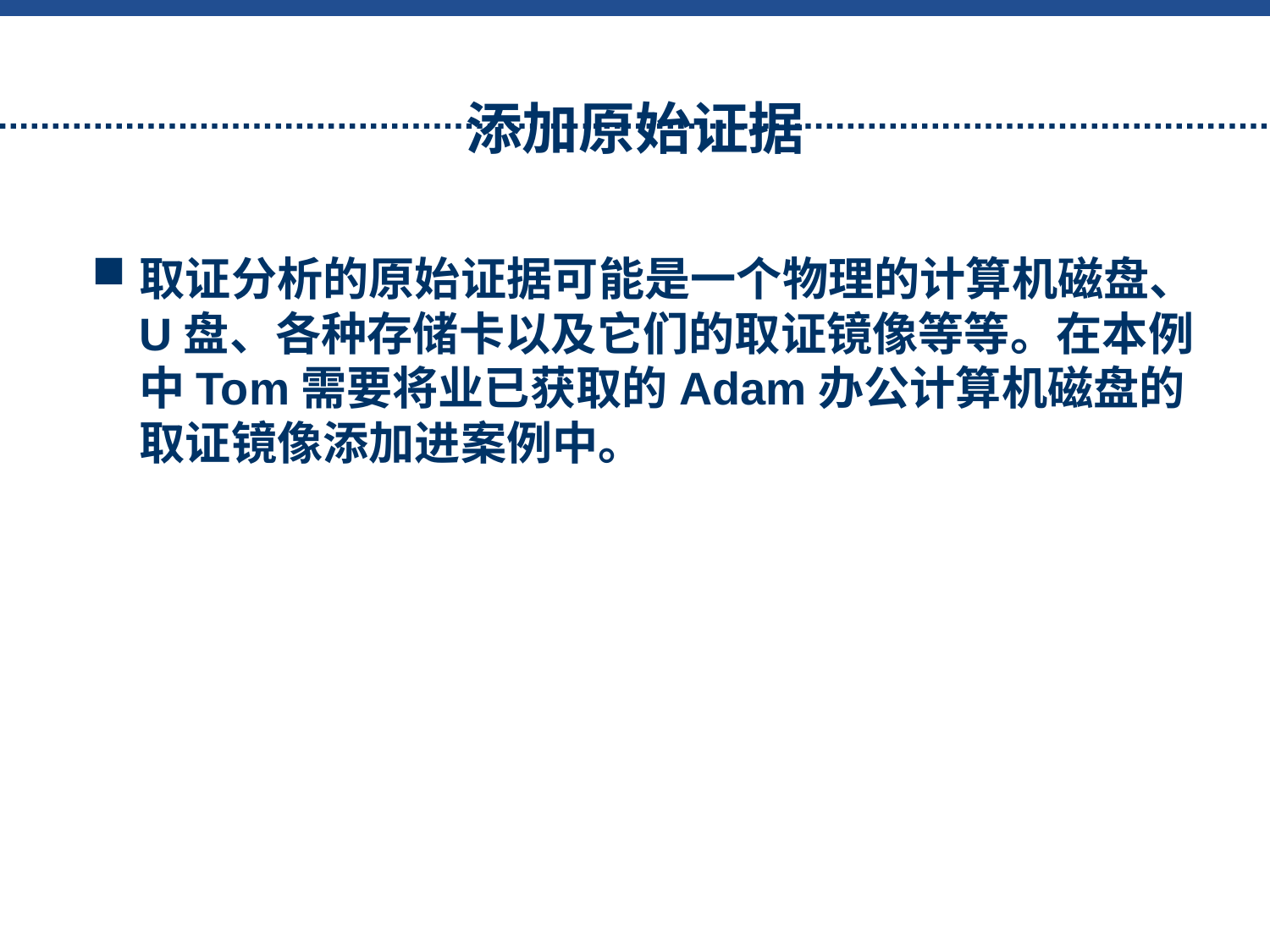

# 添加原始证据
取证分析的原始证据可能是一个物理的计算机磁盘、U盘、各种存储卡以及它们的取证镜像等等。在本例中Tom需要将业已获取的Adam办公计算机磁盘的取证镜像添加进案例中。